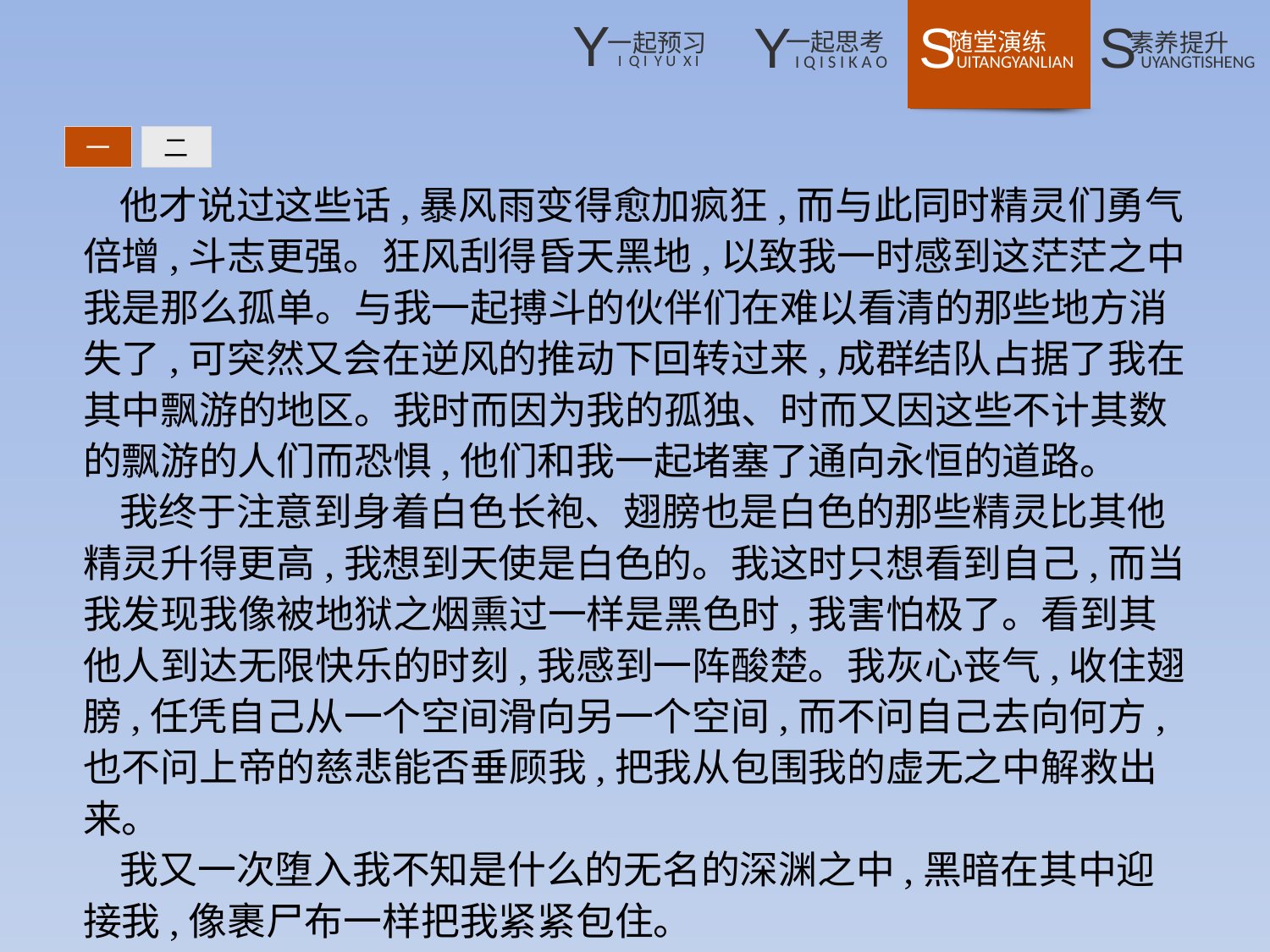

一
二
他才说过这些话,暴风雨变得愈加疯狂,而与此同时精灵们勇气倍增,斗志更强。狂风刮得昏天黑地,以致我一时感到这茫茫之中我是那么孤单。与我一起搏斗的伙伴们在难以看清的那些地方消失了,可突然又会在逆风的推动下回转过来,成群结队占据了我在其中飘游的地区。我时而因为我的孤独、时而又因这些不计其数的飘游的人们而恐惧,他们和我一起堵塞了通向永恒的道路。
我终于注意到身着白色长袍、翅膀也是白色的那些精灵比其他精灵升得更高,我想到天使是白色的。我这时只想看到自己,而当我发现我像被地狱之烟熏过一样是黑色时,我害怕极了。看到其他人到达无限快乐的时刻,我感到一阵酸楚。我灰心丧气,收住翅膀,任凭自己从一个空间滑向另一个空间,而不问自己去向何方,也不问上帝的慈悲能否垂顾我,把我从包围我的虚无之中解救出来。
我又一次堕入我不知是什么的无名的深渊之中,黑暗在其中迎接我,像裹尸布一样把我紧紧包住。